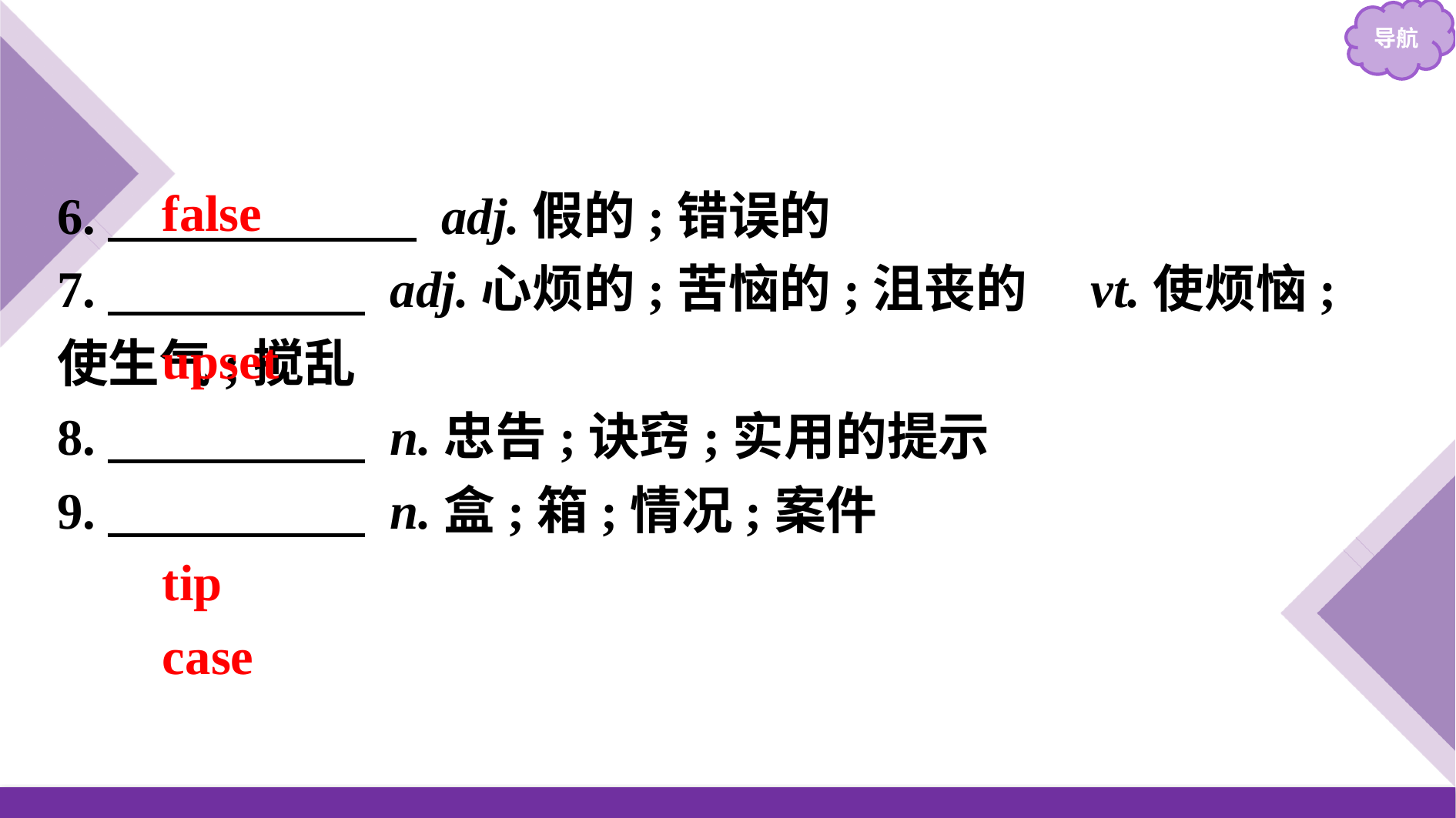

false
upset

tip
case
6.　　　　　　 adj.假的;错误的
7.　　　　　 adj.心烦的;苦恼的;沮丧的　vt.使烦恼;使生气;搅乱
8.　　　　　 n.忠告;诀窍;实用的提示
9.　　　　　 n.盒;箱;情况;案件